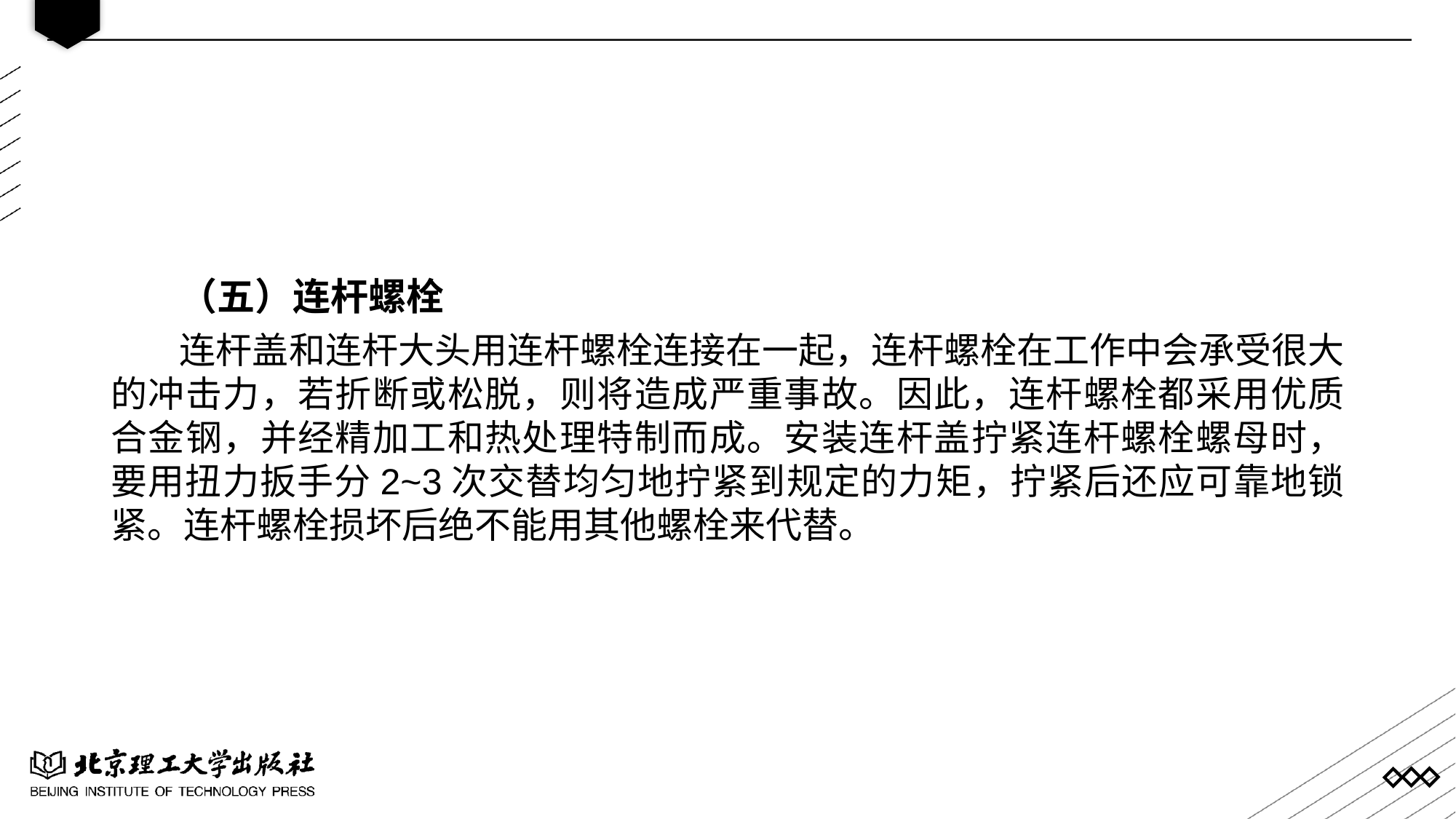

（五）连杆螺栓
连杆盖和连杆大头用连杆螺栓连接在一起，连杆螺栓在工作中会承受很大的冲击力，若折断或松脱，则将造成严重事故。因此，连杆螺栓都采用优质合金钢，并经精加工和热处理特制而成。安装连杆盖拧紧连杆螺栓螺母时，要用扭力扳手分2~3次交替均匀地拧紧到规定的力矩，拧紧后还应可靠地锁紧。连杆螺栓损坏后绝不能用其他螺栓来代替。